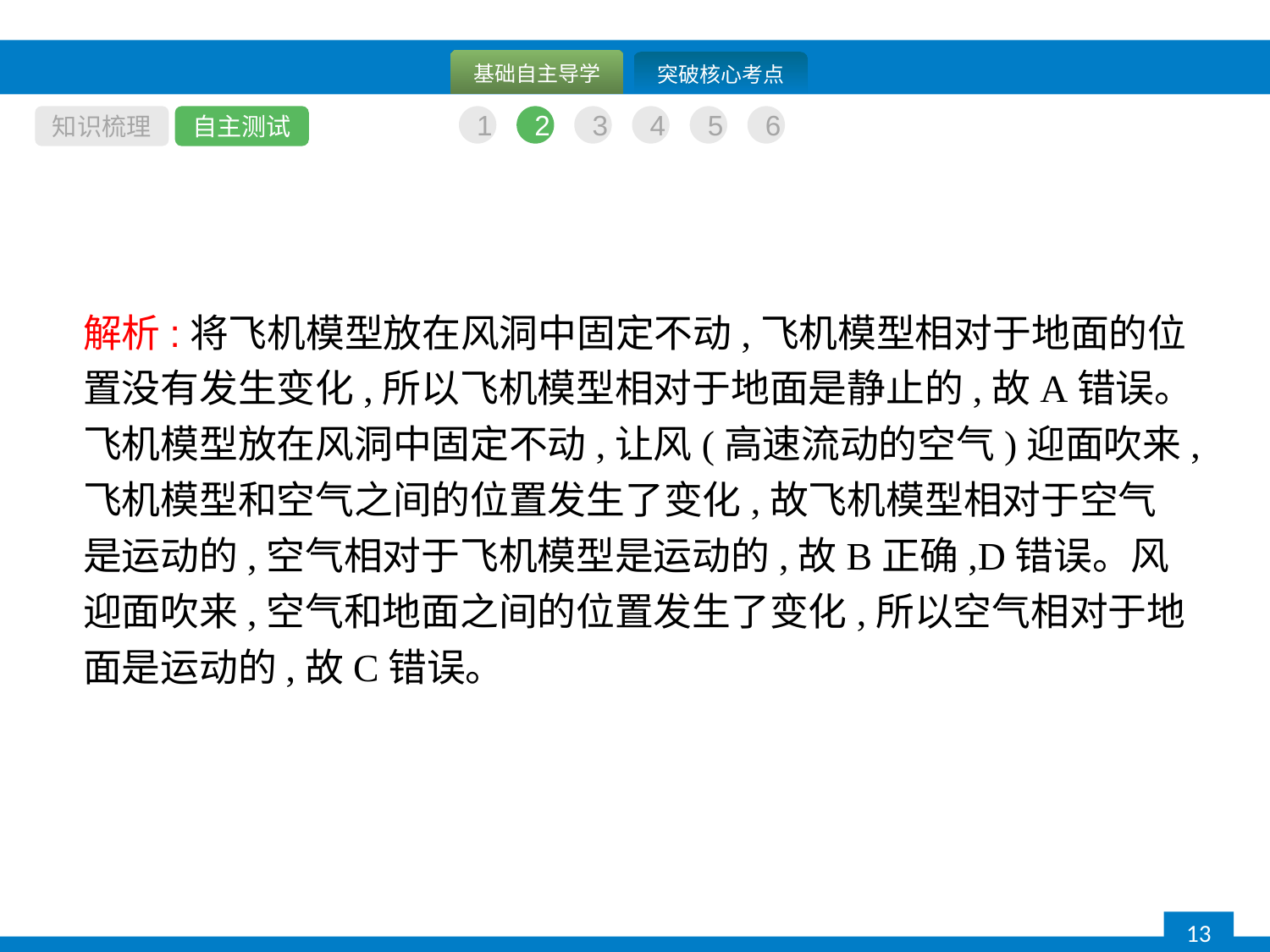

知识梳理
自主测试
1
2
3
4
5
6
解析:将飞机模型放在风洞中固定不动,飞机模型相对于地面的位置没有发生变化,所以飞机模型相对于地面是静止的,故A错误。飞机模型放在风洞中固定不动,让风(高速流动的空气)迎面吹来,飞机模型和空气之间的位置发生了变化,故飞机模型相对于空气是运动的,空气相对于飞机模型是运动的,故B正确,D错误。风迎面吹来,空气和地面之间的位置发生了变化,所以空气相对于地面是运动的,故C错误。